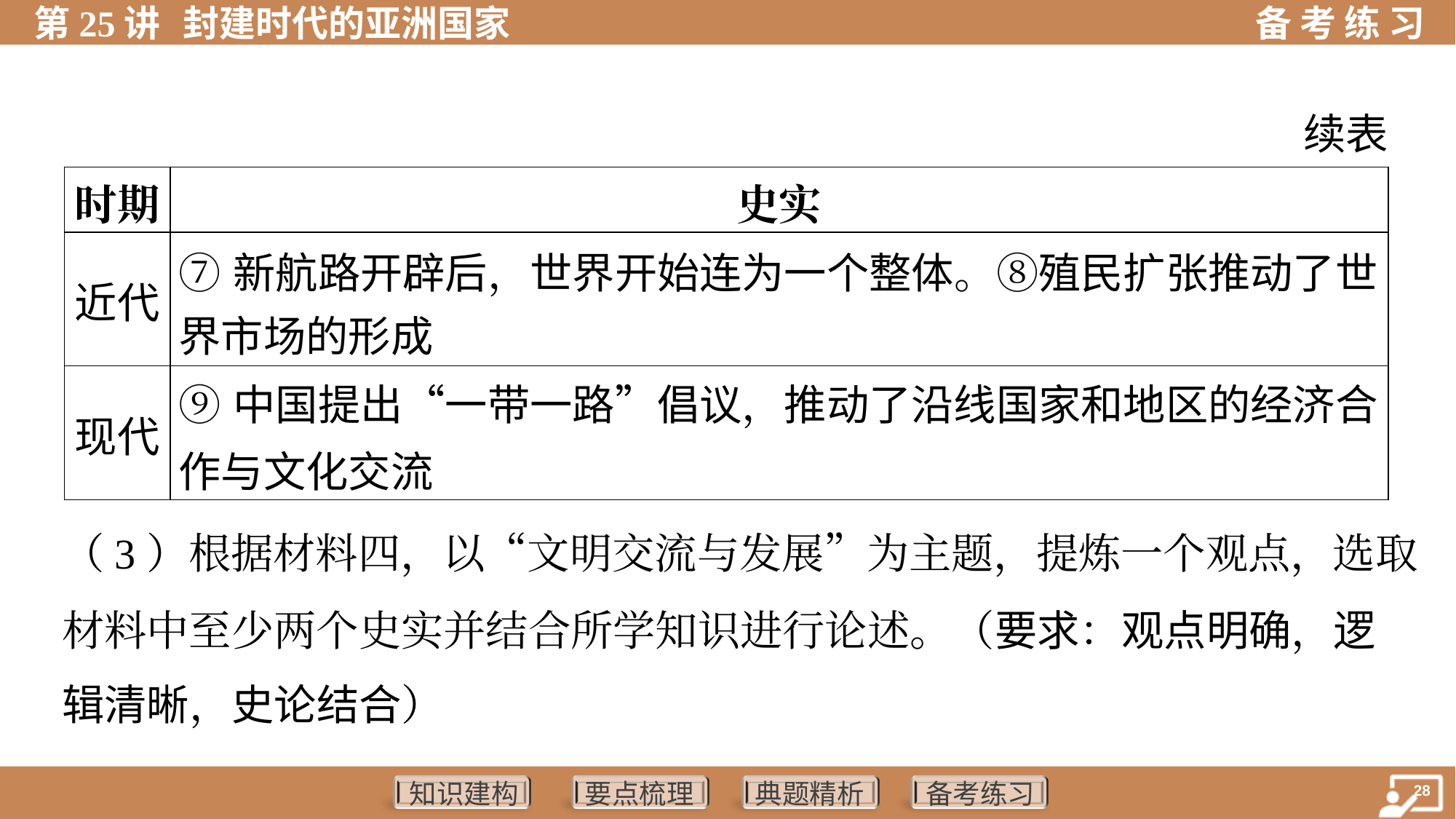

续表
| 时期 | 史实 |
| --- | --- |
| 近代 | ⑦新航路开辟后，世界开始连为一个整体。⑧殖民扩张推动了世 界市场的形成 |
| 现代 | ⑨中国提出“一带一路”倡议，推动了沿线国家和地区的经济合作与文化交流 |
（3）根据材料四，以“文明交流与发展”为主题，提炼一个观点，选取
材料中至少两个史实并结合所学知识进行论述。（要求：观点明确，逻
辑清晰，史论结合）